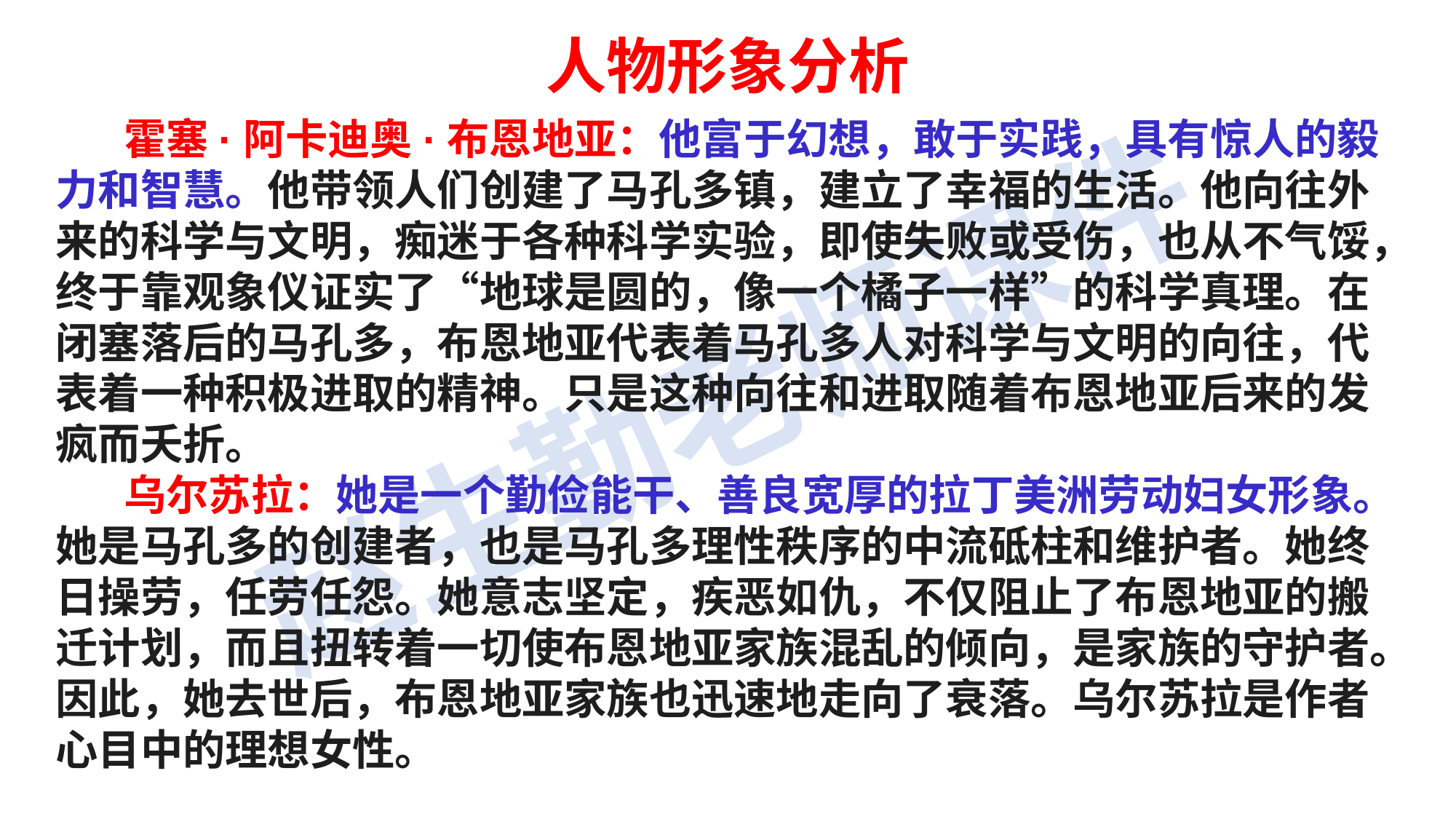

人物形象分析
      霍塞·阿卡迪奥·布恩地亚：他富于幻想，敢于实践，具有惊人的毅力和智慧。他带领人们创建了马孔多镇，建立了幸福的生活。他向往外来的科学与文明，痴迷于各种科学实验，即使失败或受伤，也从不气馁，终于靠观象仪证实了“地球是圆的，像一个橘子一样”的科学真理。在闭塞落后的马孔多，布恩地亚代表着马孔多人对科学与文明的向往，代表着一种积极进取的精神。只是这种向往和进取随着布恩地亚后来的发疯而夭折。
      乌尔苏拉：她是一个勤俭能干、善良宽厚的拉丁美洲劳动妇女形象。她是马孔多的创建者，也是马孔多理性秩序的中流砥柱和维护者。她终日操劳，任劳任怨。她意志坚定，疾恶如仇，不仅阻止了布恩地亚的搬迁计划，而且扭转着一切使布恩地亚家族混乱的倾向，是家族的守护者。因此，她去世后，布恩地亚家族也迅速地走向了衰落。乌尔苏拉是作者心目中的理想女性。